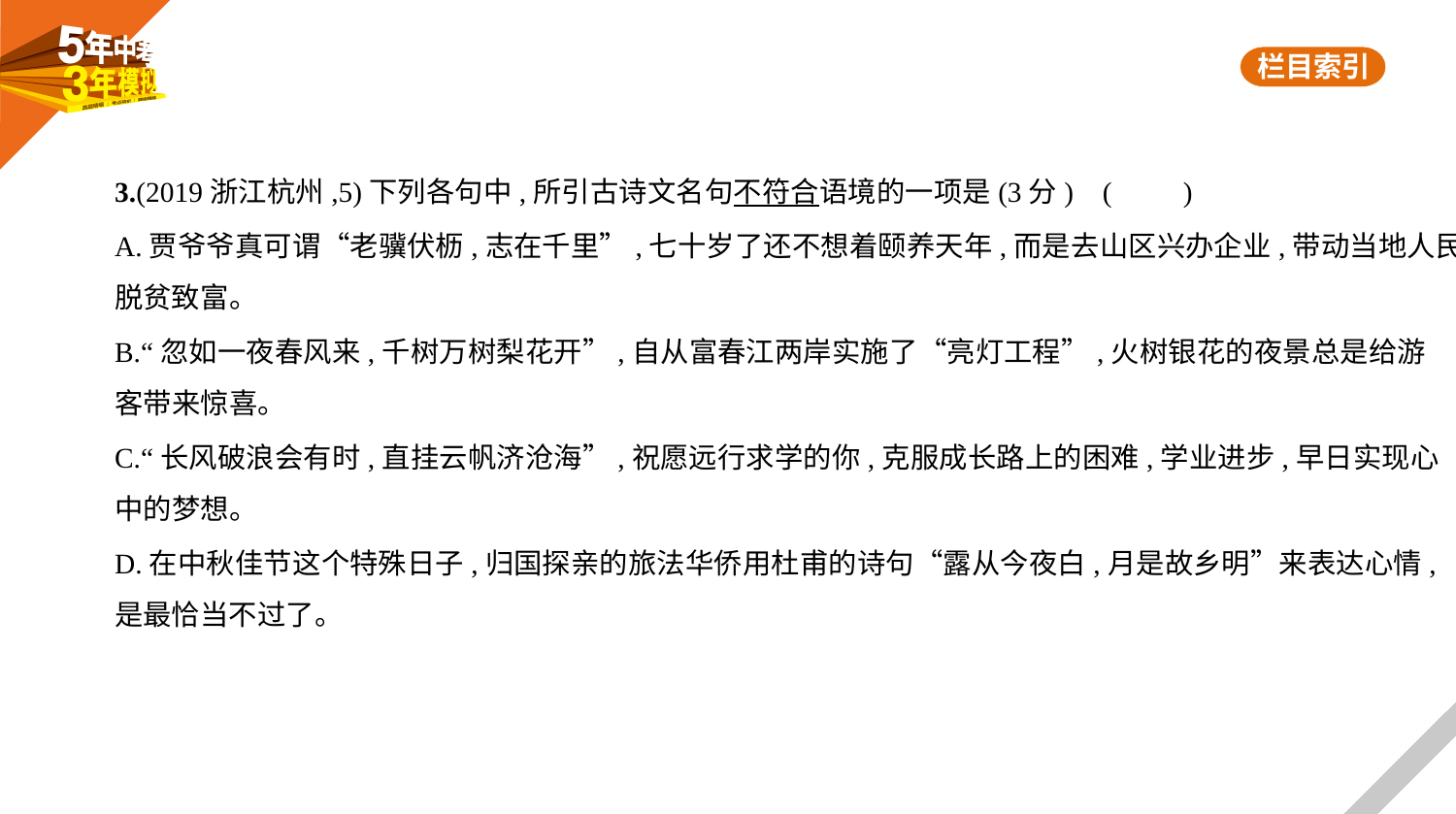

3.(2019浙江杭州,5)下列各句中,所引古诗文名句不符合语境的一项是(3分) (　　)
A.贾爷爷真可谓“老骥伏枥,志在千里”,七十岁了还不想着颐养天年,而是去山区兴办企业,带动当地人民
脱贫致富。
B.“忽如一夜春风来,千树万树梨花开”,自从富春江两岸实施了“亮灯工程”,火树银花的夜景总是给游
客带来惊喜。
C.“长风破浪会有时,直挂云帆济沧海”,祝愿远行求学的你,克服成长路上的困难,学业进步,早日实现心
中的梦想。
D.在中秋佳节这个特殊日子,归国探亲的旅法华侨用杜甫的诗句“露从今夜白,月是故乡明”来表达心情,
是最恰当不过了。